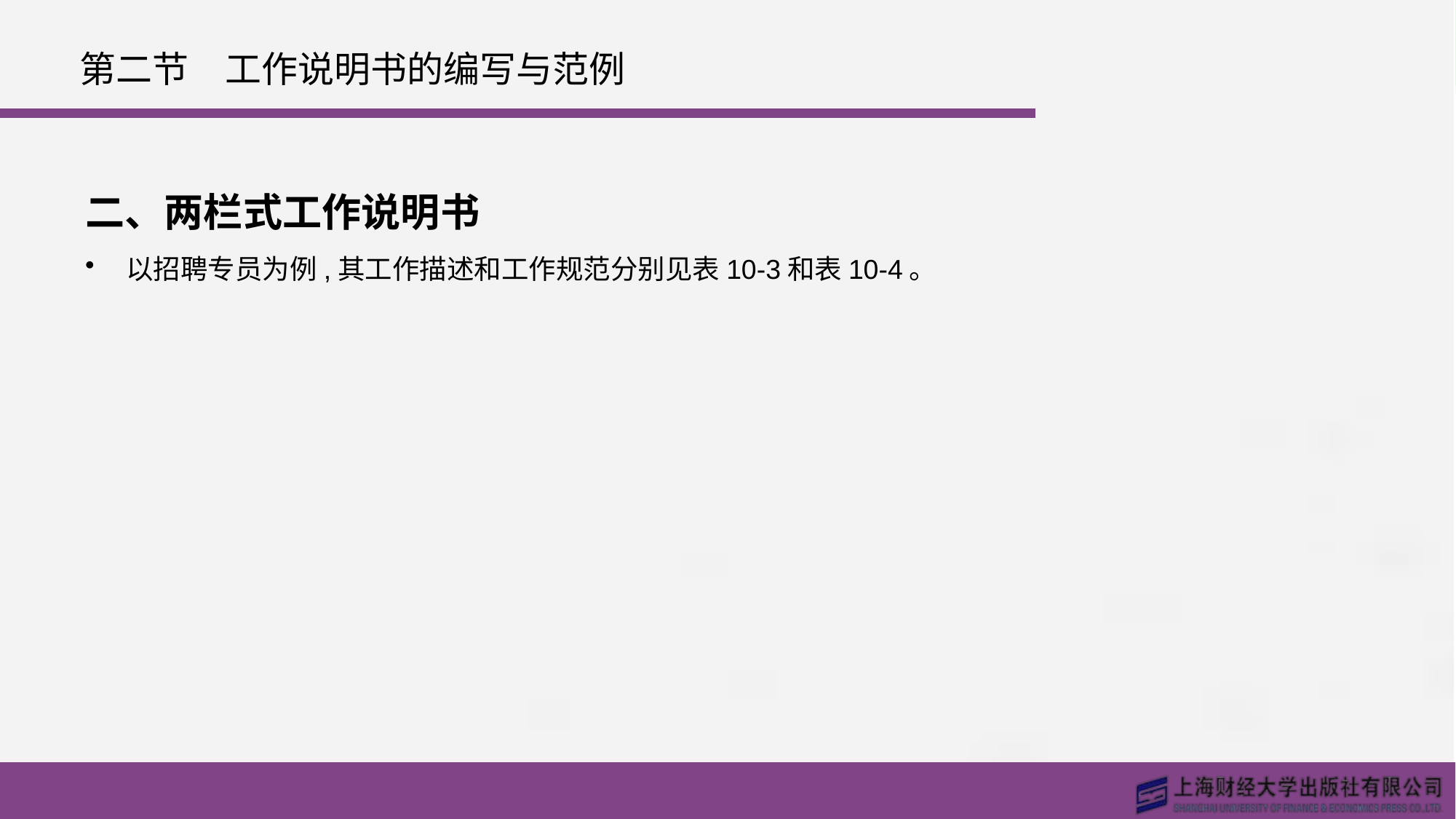

# 第二节　工作说明书的编写与范例
二、两栏式工作说明书
以招聘专员为例,其工作描述和工作规范分别见表10-3和表10-4。